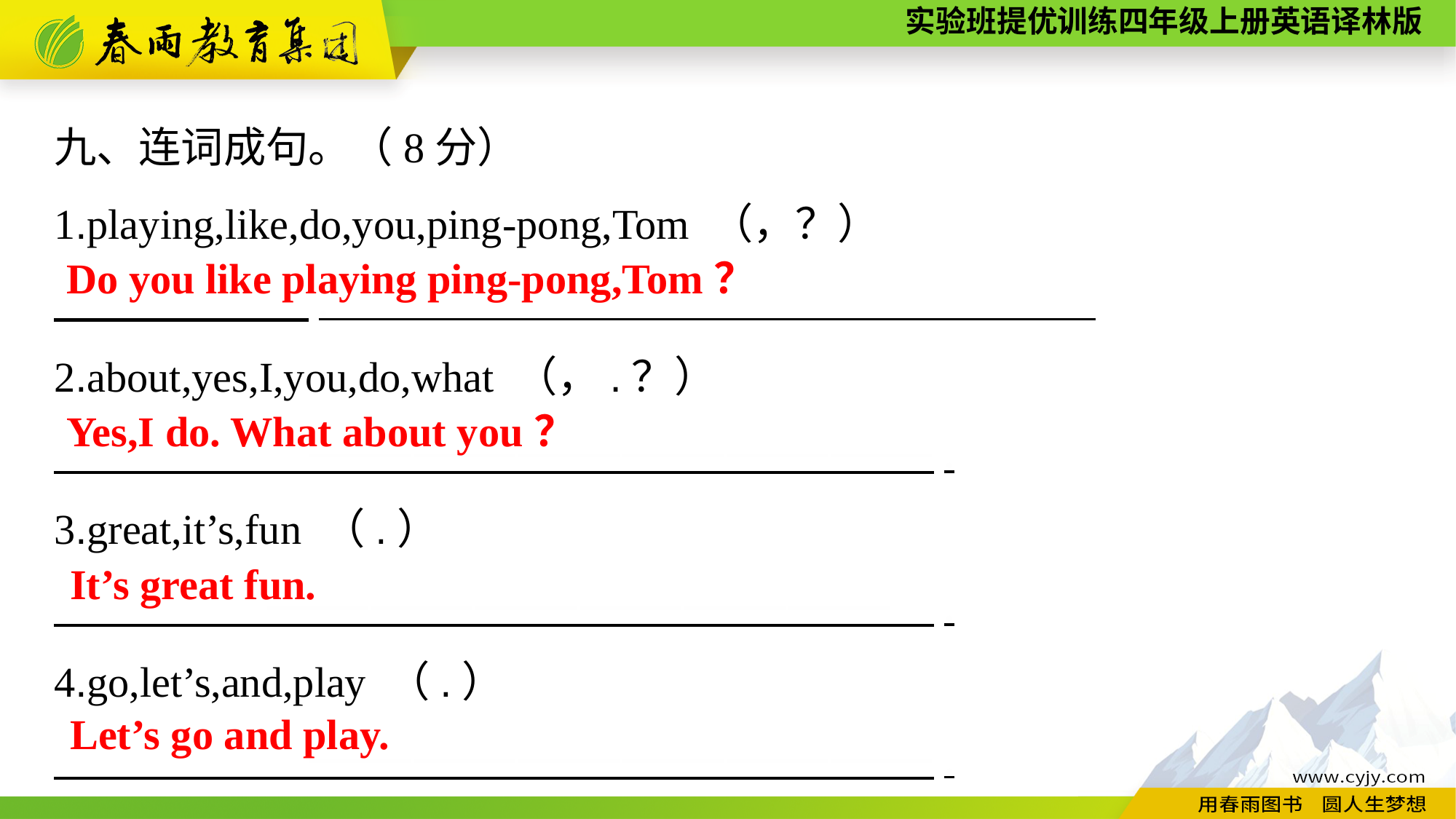

九、连词成句。（8分）
1.playing,like,do,you,ping-pong,Tom （，？）
　　　　　　.____________________________________
2.about,yes,I,you,do,what （，.？）
　　　　　　——————————————————.
3.great,it’s,fun （.）
　　　　　——————————————————　.
4.go,let’s,and,play （.）
　　　　　　——————————————————.
Do you like playing ping-pong,Tom？
Yes,I do. What about you？
It’s great fun.
Let’s go and play.